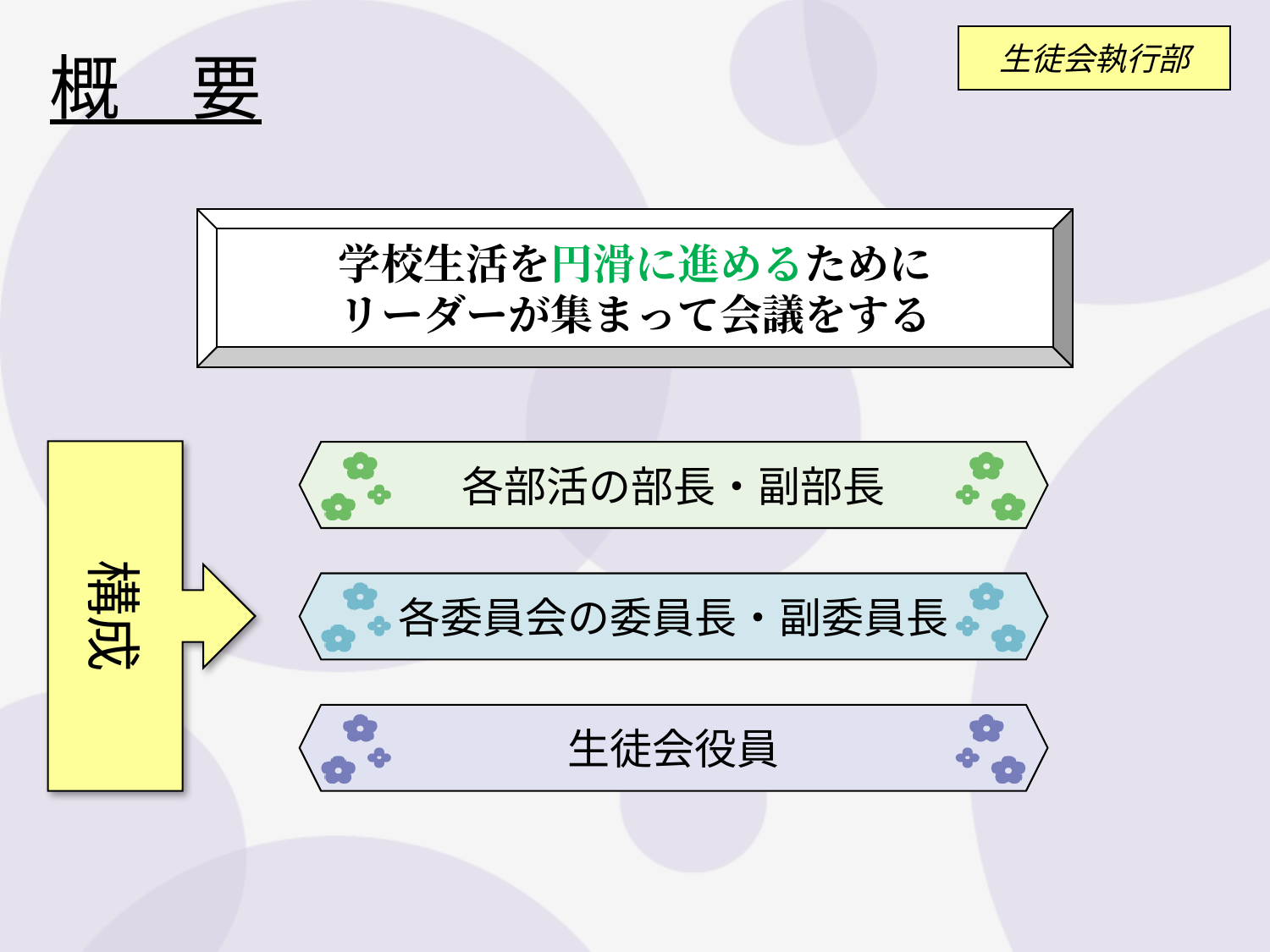

概　要
学校生活を円滑に進めるために
リーダーが集まって会議をする
構成
各部活の部長・副部長
各委員会の委員長・副委員長
生徒会役員